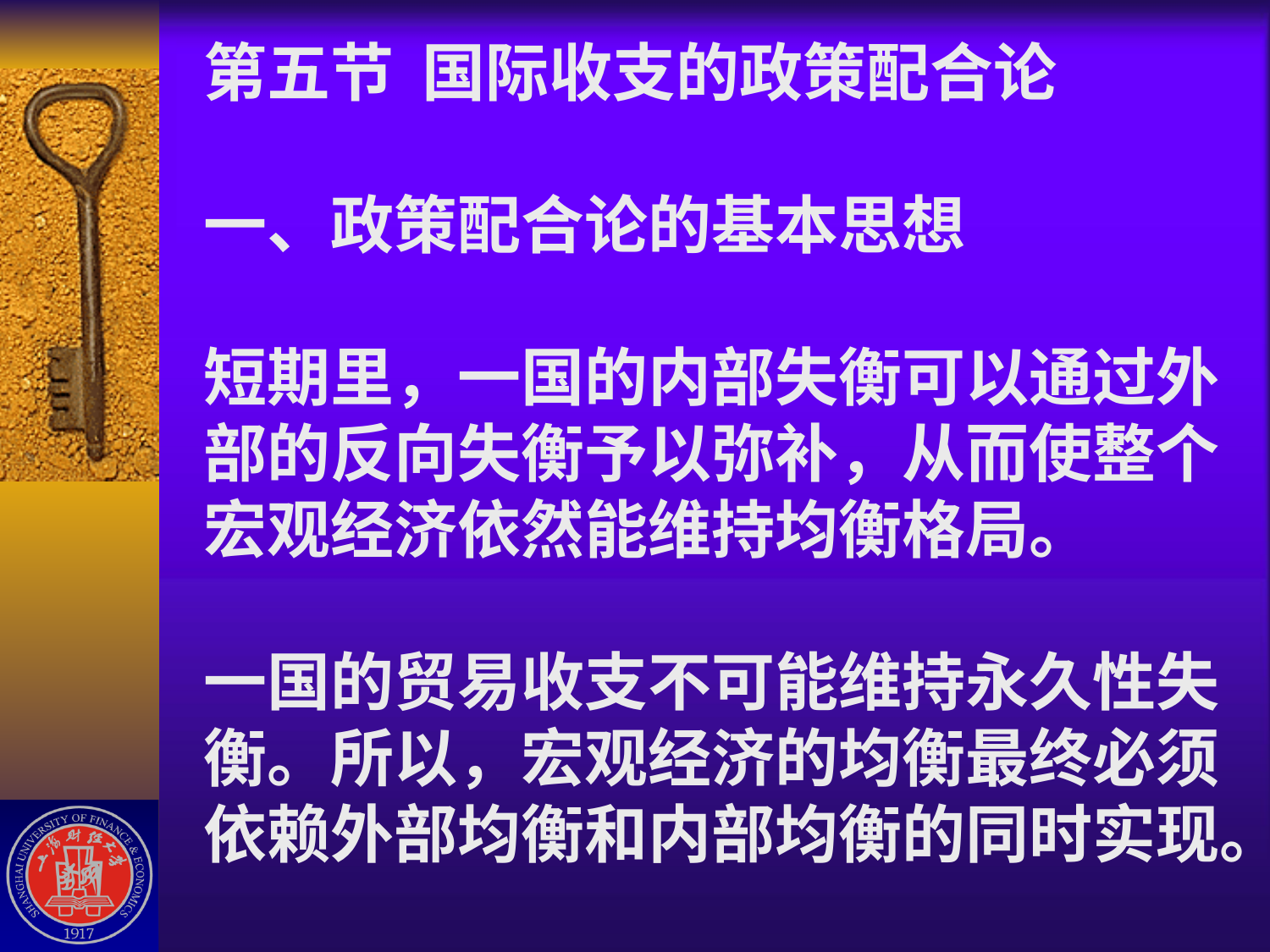

# 第五节  国际收支的政策配合论 一、政策配合论的基本思想 短期里，一国的内部失衡可以通过外部的反向失衡予以弥补，从而使整个宏观经济依然能维持均衡格局。 一国的贸易收支不可能维持永久性失衡。所以，宏观经济的均衡最终必须依赖外部均衡和内部均衡的同时实现。